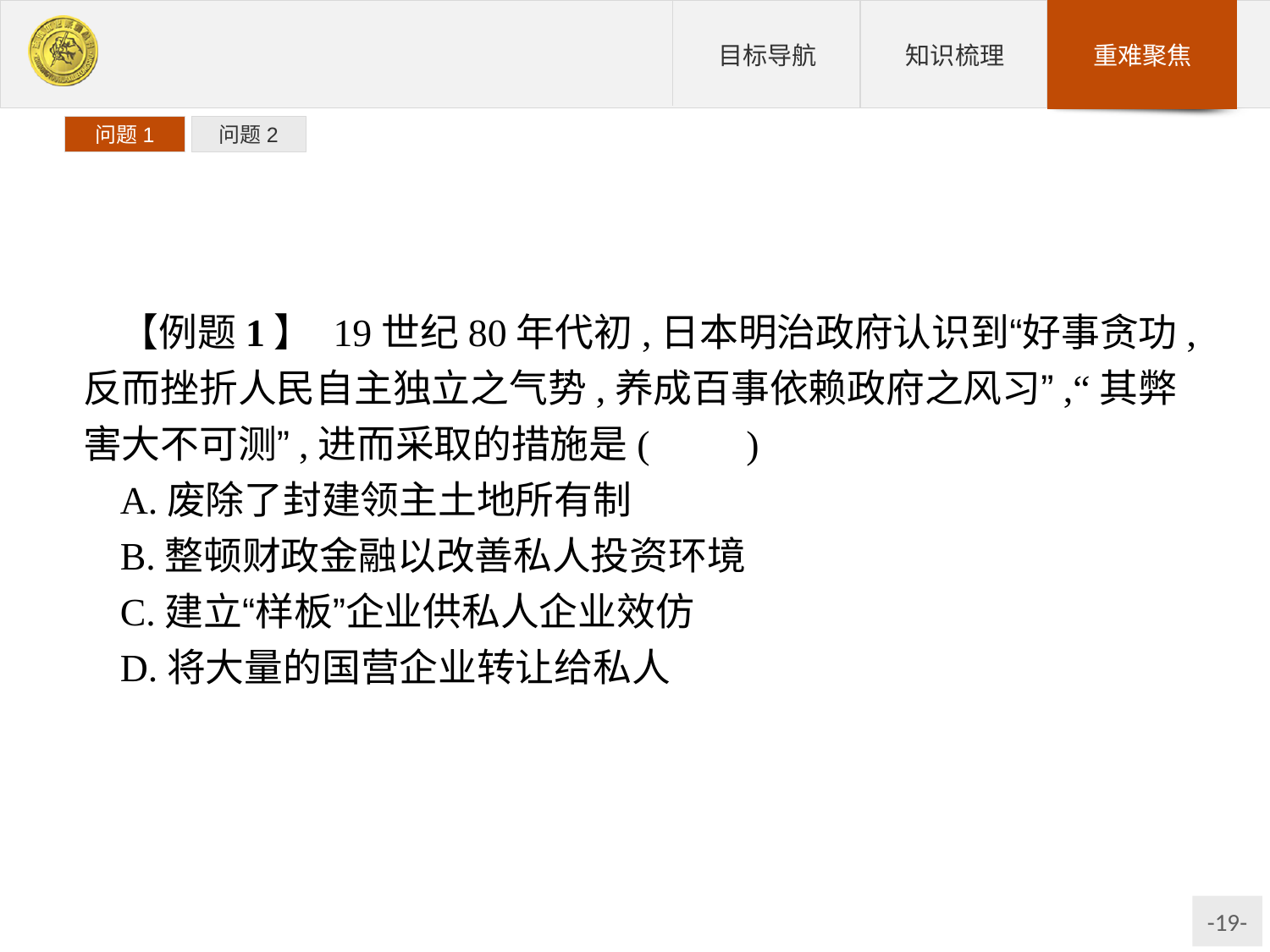

问题1
问题2
【例题1】 19世纪80年代初,日本明治政府认识到“好事贪功,反而挫折人民自主独立之气势,养成百事依赖政府之风习”,“其弊害大不可测”,进而采取的措施是(　　)
A.废除了封建领主土地所有制
B.整顿财政金融以改善私人投资环境
C.建立“样板”企业供私人企业效仿
D.将大量的国营企业转让给私人